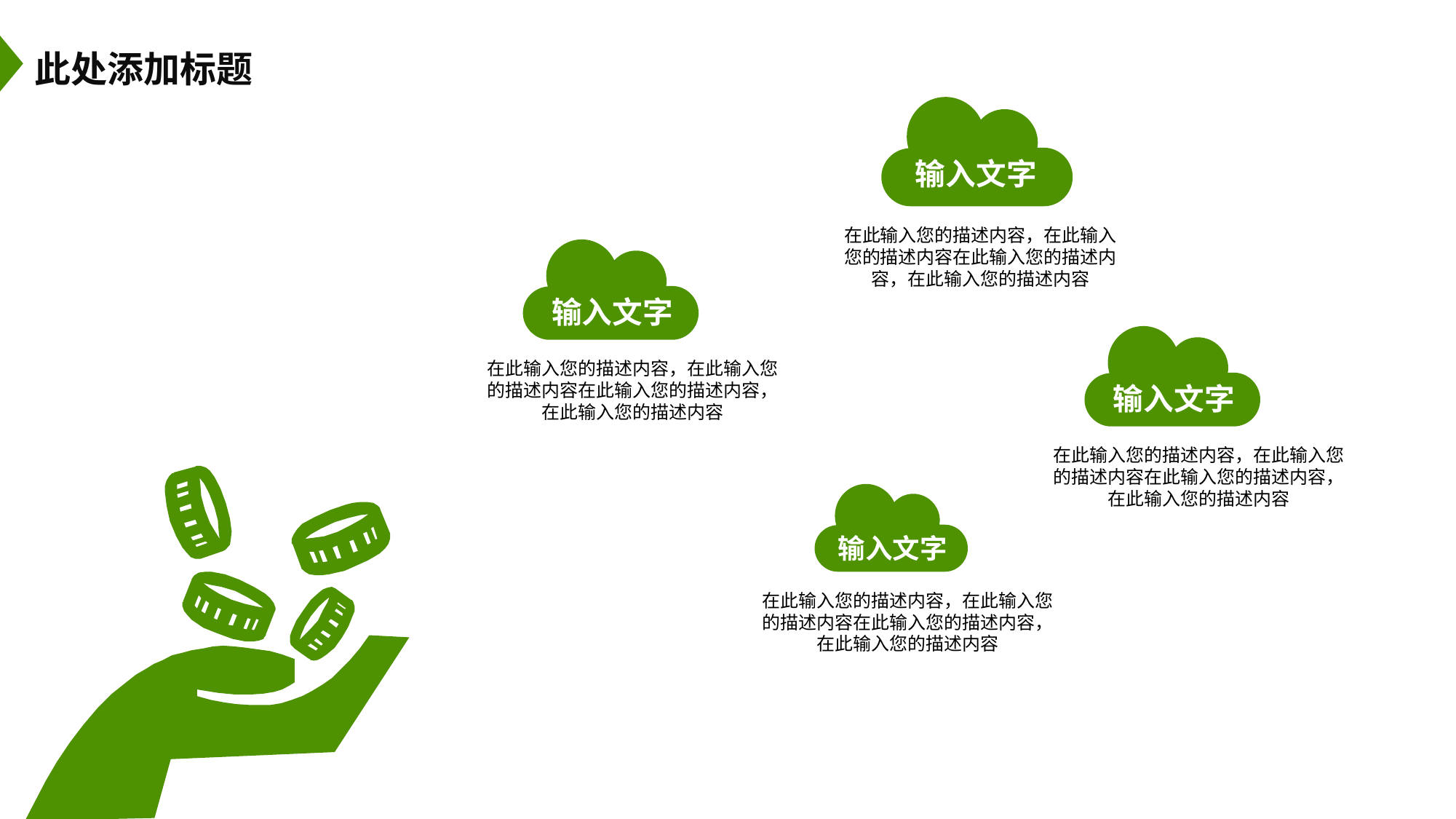

此处添加标题

输入文字
在此输入您的描述内容，在此输入您的描述内容在此输入您的描述内容，在此输入您的描述内容

输入文字

在此输入您的描述内容，在此输入您的描述内容在此输入您的描述内容，在此输入您的描述内容
输入文字
在此输入您的描述内容，在此输入您的描述内容在此输入您的描述内容，在此输入您的描述内容

输入文字
在此输入您的描述内容，在此输入您的描述内容在此输入您的描述内容，在此输入您的描述内容